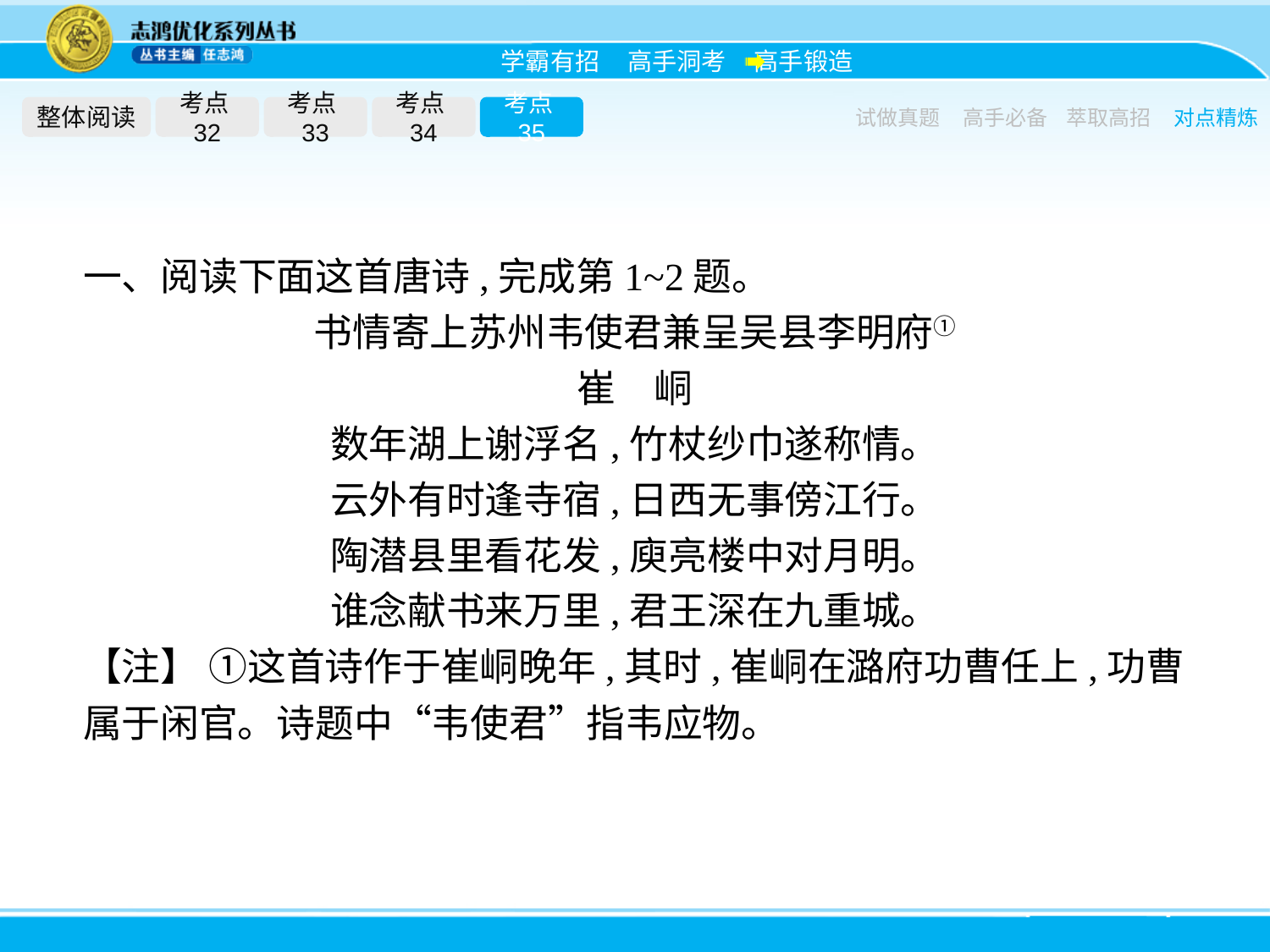

整体阅读
考点32
考点33
考点34
考点35
试做真题
高手必备
萃取高招
对点精炼
一、阅读下面这首唐诗,完成第1~2题。
书情寄上苏州韦使君兼呈吴县李明府①
崔　峒
数年湖上谢浮名,竹杖纱巾遂称情。
云外有时逢寺宿,日西无事傍江行。
陶潜县里看花发,庾亮楼中对月明。
谁念献书来万里,君王深在九重城。
【注】 ①这首诗作于崔峒晚年,其时,崔峒在潞府功曹任上,功曹属于闲官。诗题中“韦使君”指韦应物。